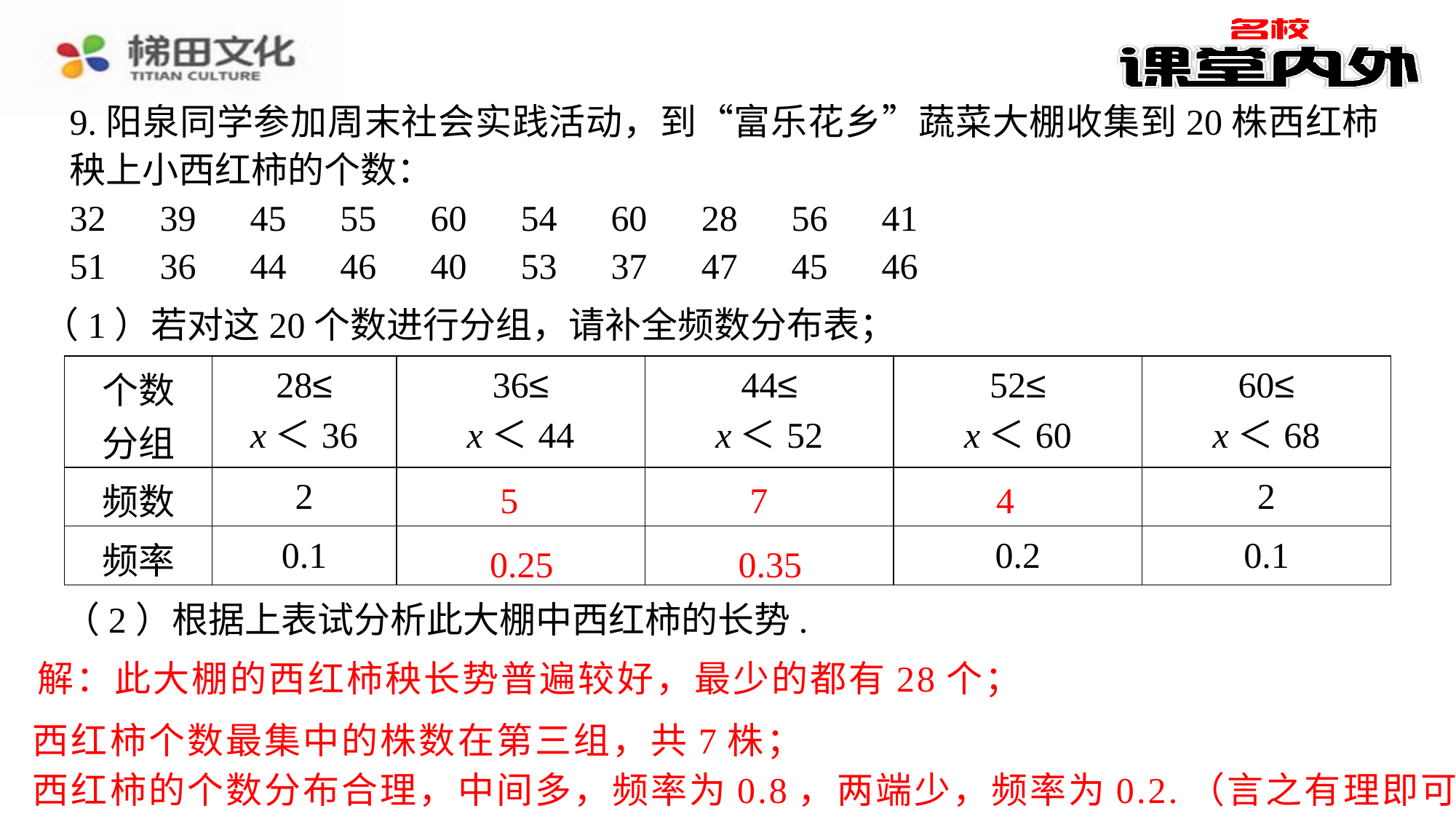

9.阳泉同学参加周末社会实践活动，到“富乐花乡”蔬菜大棚收集到20株西红柿秧上小西红柿的个数：
32　39　45　55　60　54　60　28　56　41
51　36　44　46　40　53　37　47　45　46
（1）若对这20个数进行分组，请补全频数分布表；
| 个数 分组 | 28≤ x＜36 | 36≤ x＜44 | 44≤ x＜52 | 52≤ x＜60 | 60≤ x＜68 |
| --- | --- | --- | --- | --- | --- |
| 频数 | 2 | 5 | 7 | 4 | 2 |
| 频率 | 0.1 | 0.25 | 0.35 | 0.2 | 0.1 |
5
7
4
0.25
0.35
（2）根据上表试分析此大棚中西红柿的长势.
解：此大棚的西红柿秧长势普遍较好，最少的都有28个；
西红柿个数最集中的株数在第三组，共7株；
西红柿的个数分布合理，中间多，频率为0.8，两端少，频率为0.2.（言之有理即可）